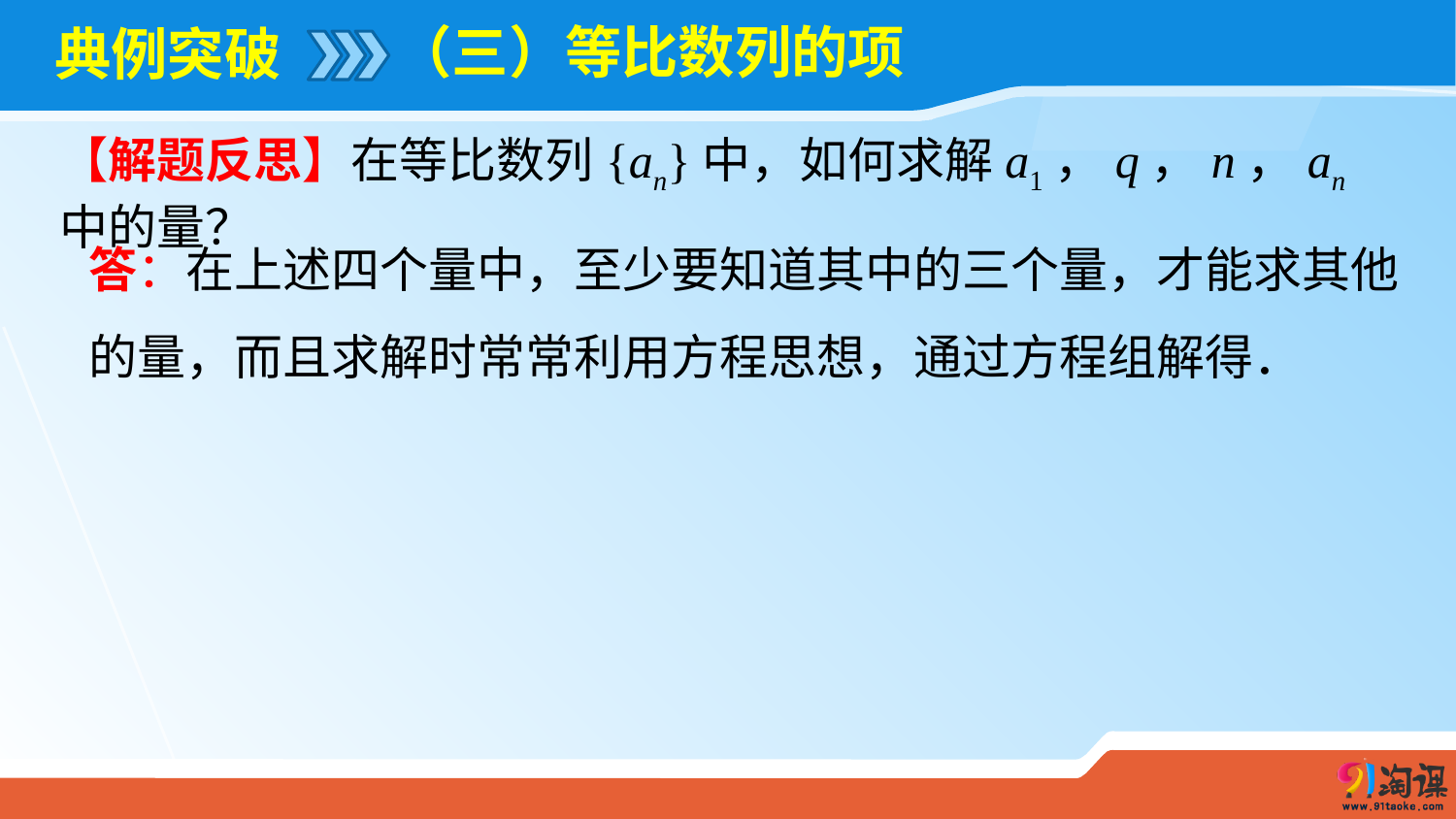

（三）等比数列的项
# 典例突破
【解题反思】在等比数列{an}中，如何求解a1，q，n，an中的量？
答：在上述四个量中，至少要知道其中的三个量，才能求其他的量，而且求解时常常利用方程思想，通过方程组解得．